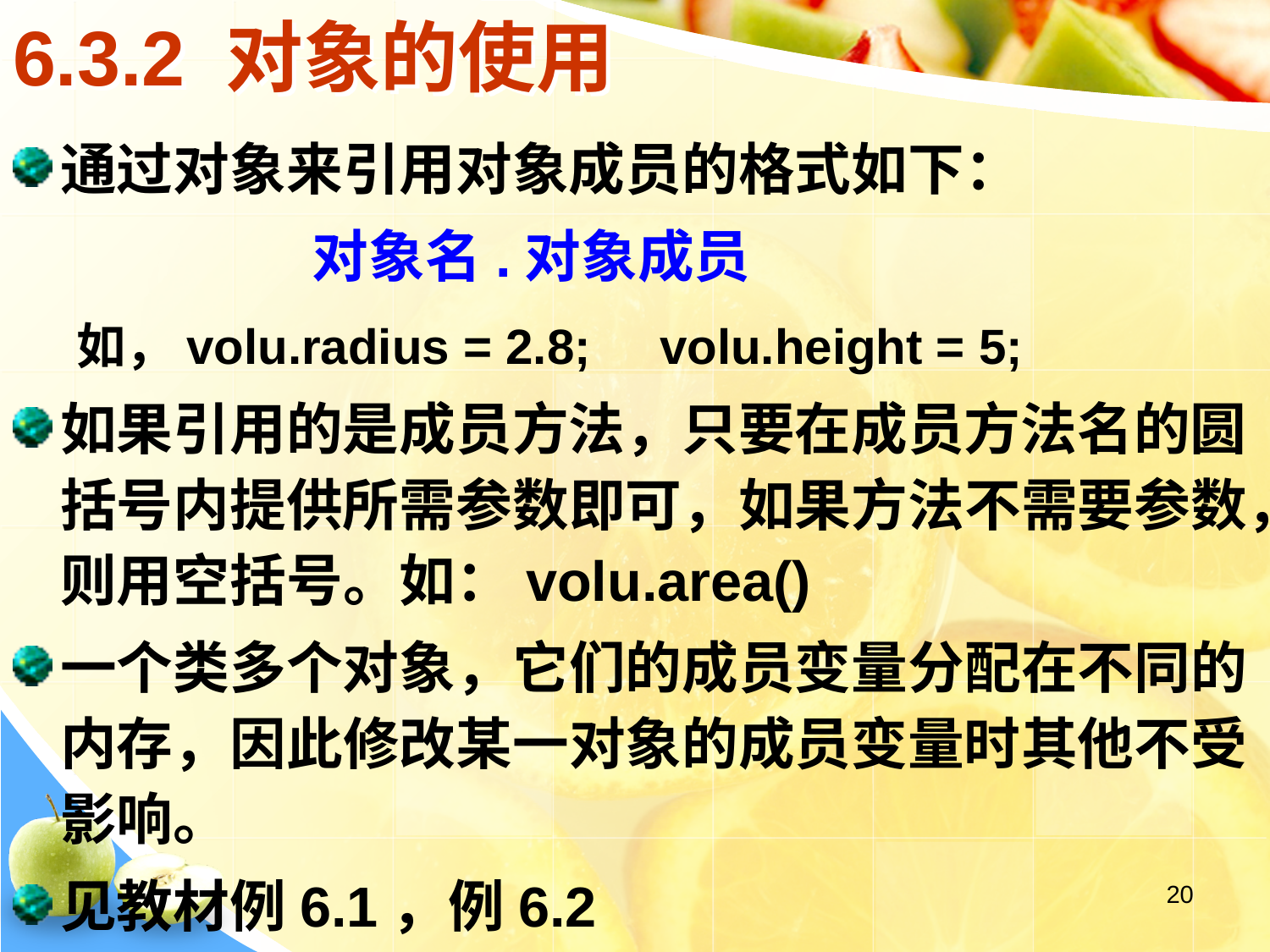

# 6.3.2 对象的使用
通过对象来引用对象成员的格式如下：
                    对象名.对象成员
如，volu.radius = 2.8;     volu.height = 5;
如果引用的是成员方法，只要在成员方法名的圆括号内提供所需参数即可，如果方法不需要参数，则用空括号。如：volu.area()
一个类多个对象，它们的成员变量分配在不同的内存，因此修改某一对象的成员变量时其他不受影响。
见教材例6.1，例6.2

20